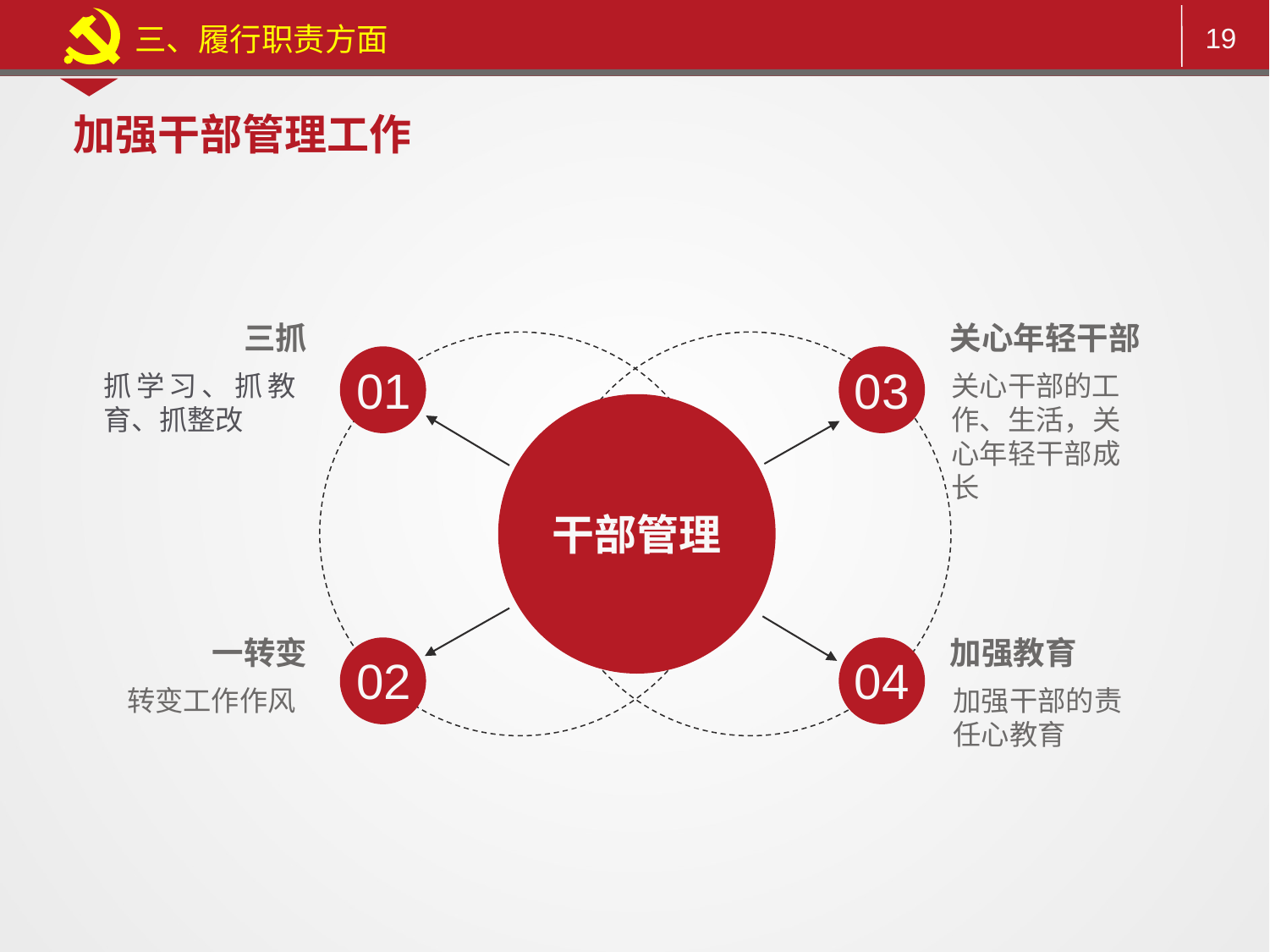

三、履行职责方面

加强干部管理工作
三抓
关心年轻干部

01
03
抓学习、抓教育、抓整改
关心干部的工作、生活，关心年轻干部成长

干部管理

一转变
加强教育

02
04
转变工作作风
加强干部的责任心教育